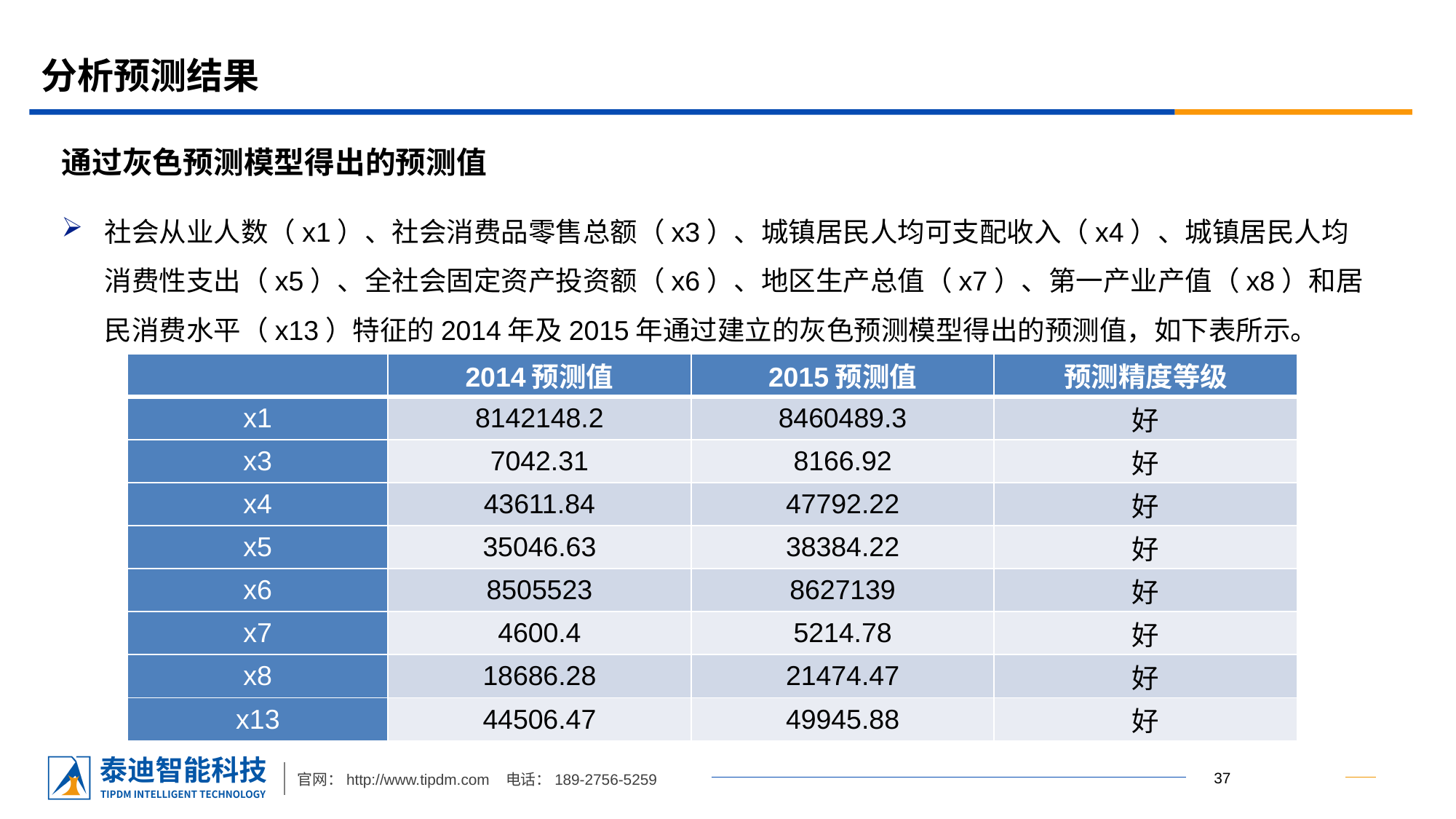

# 分析预测结果
通过灰色预测模型得出的预测值
社会从业人数（x1）、社会消费品零售总额（x3）、城镇居民人均可支配收入（x4）、城镇居民人均消费性支出（x5）、全社会固定资产投资额（x6）、地区生产总值（x7）、第一产业产值（x8）和居民消费水平（x13）特征的2014年及2015年通过建立的灰色预测模型得出的预测值，如下表所示。
|  | 2014预测值 | 2015预测值 | 预测精度等级 |
| --- | --- | --- | --- |
| x1 | 8142148.2 | 8460489.3 | 好 |
| x3 | 7042.31 | 8166.92 | 好 |
| x4 | 43611.84 | 47792.22 | 好 |
| x5 | 35046.63 | 38384.22 | 好 |
| x6 | 8505523 | 8627139 | 好 |
| x7 | 4600.4 | 5214.78 | 好 |
| x8 | 18686.28 | 21474.47 | 好 |
| x13 | 44506.47 | 49945.88 | 好 |